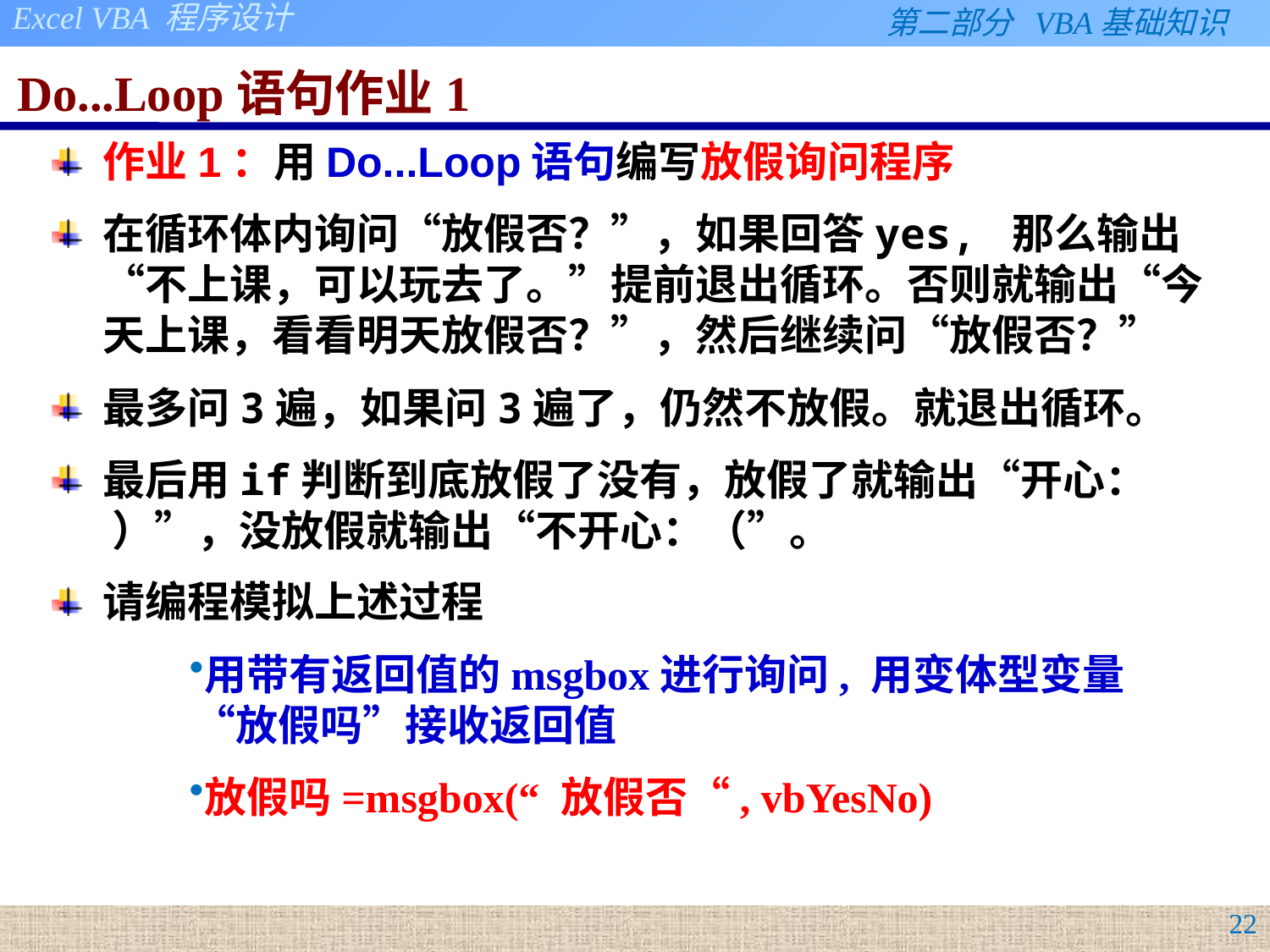

# Do...Loop语句作业1
作业1：用Do...Loop语句编写放假询问程序
在循环体内询问“放假否？”，如果回答yes, 那么输出“不上课，可以玩去了。”提前退出循环。否则就输出“今天上课，看看明天放假否？”，然后继续问“放假否？”
最多问3遍，如果问3遍了，仍然不放假。就退出循环。
最后用if判断到底放假了没有，放假了就输出“开心： ）”，没放假就输出“不开心：（”。
请编程模拟上述过程
用带有返回值的msgbox进行询问, 用变体型变量“放假吗”接收返回值
放假吗=msgbox(“ 放假否“, vbYesNo)